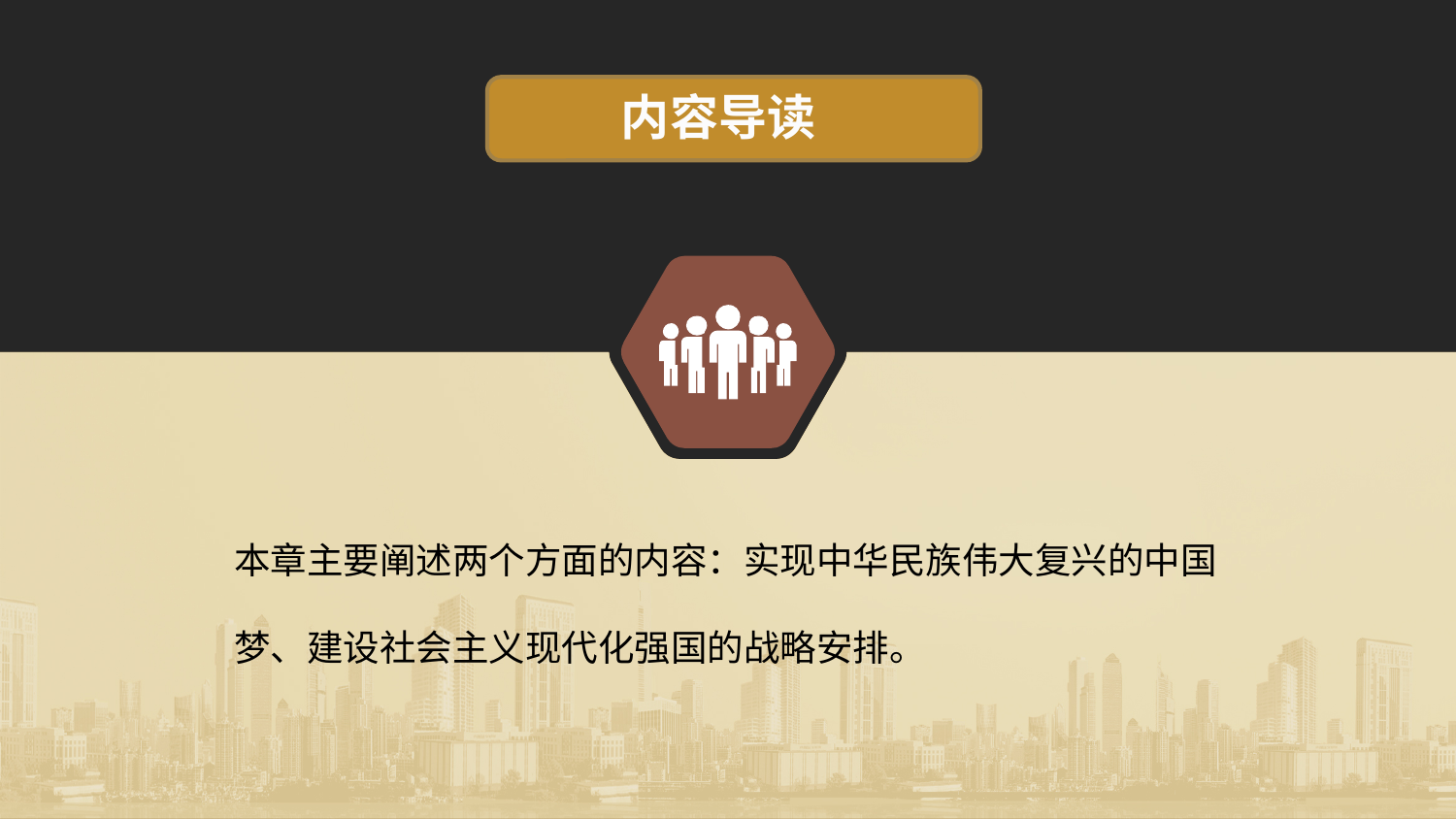

内容导读

本章主要阐述两个方面的内容：实现中华民族伟大复兴的中国梦、建设社会主义现代化强国的战略安排。